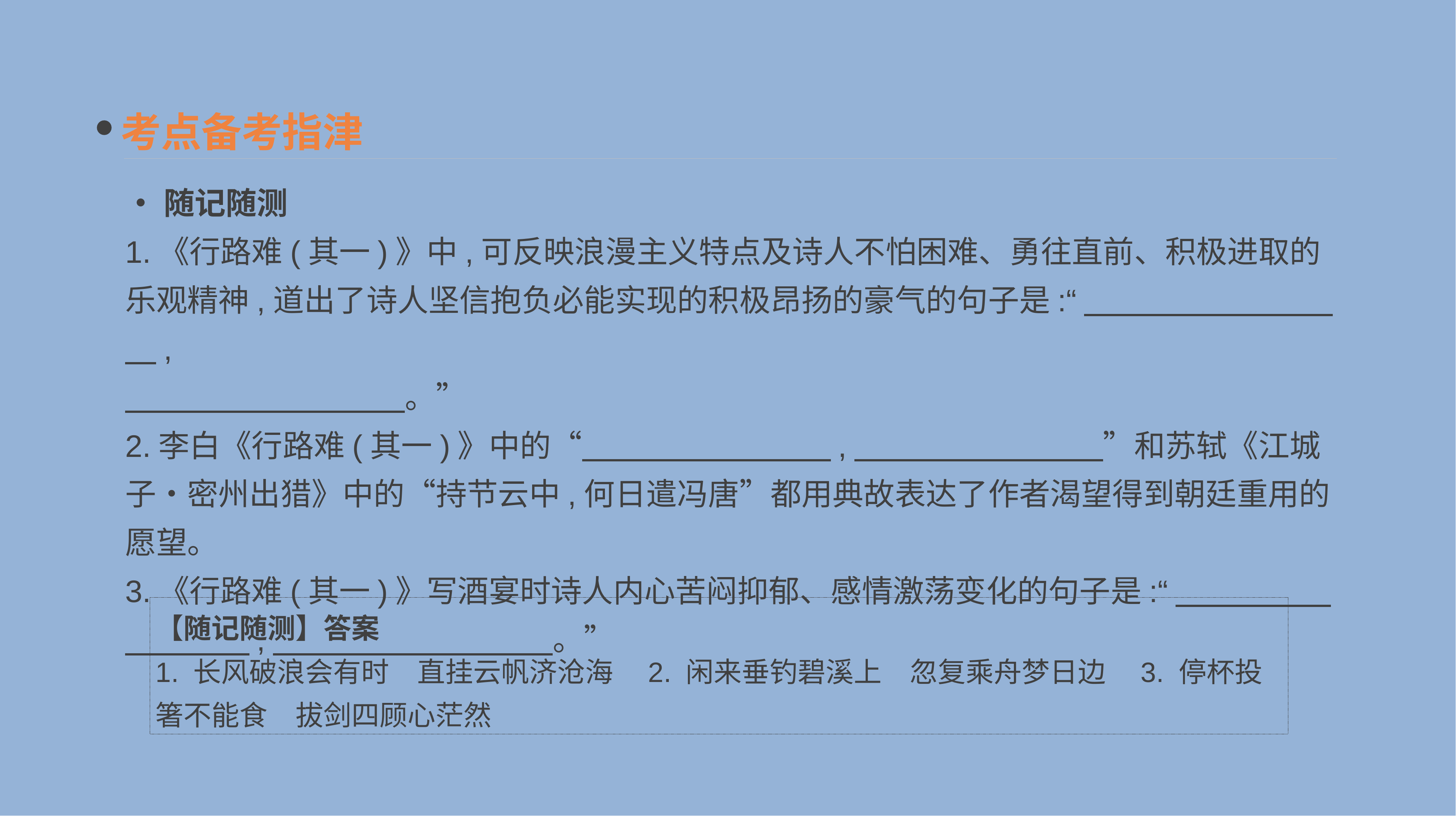

考点备考指津

•随记随测
1.《行路难(其一)》中,可反映浪漫主义特点及诗人不怕困难、勇往直前、积极进取的乐观精神,道出了诗人坚信抱负必能实现的积极昂扬的豪气的句子是:“　　　　　　　　　,
　　　　　　　　　。”
2.李白《行路难(其一)》中的“　　　　　　　　,　　　　　　　　”和苏轼《江城子•密州出猎》中的“持节云中,何日遣冯唐”都用典故表达了作者渴望得到朝廷重用的愿望。
3.《行路难(其一)》写酒宴时诗人内心苦闷抑郁、感情激荡变化的句子是:“　　　　　　　　　,　　　　　　　　　。”
【随记随测】答案
1. 长风破浪会有时　直挂云帆济沧海　2. 闲来垂钓碧溪上　忽复乘舟梦日边　3. 停杯投箸不能食　拔剑四顾心茫然